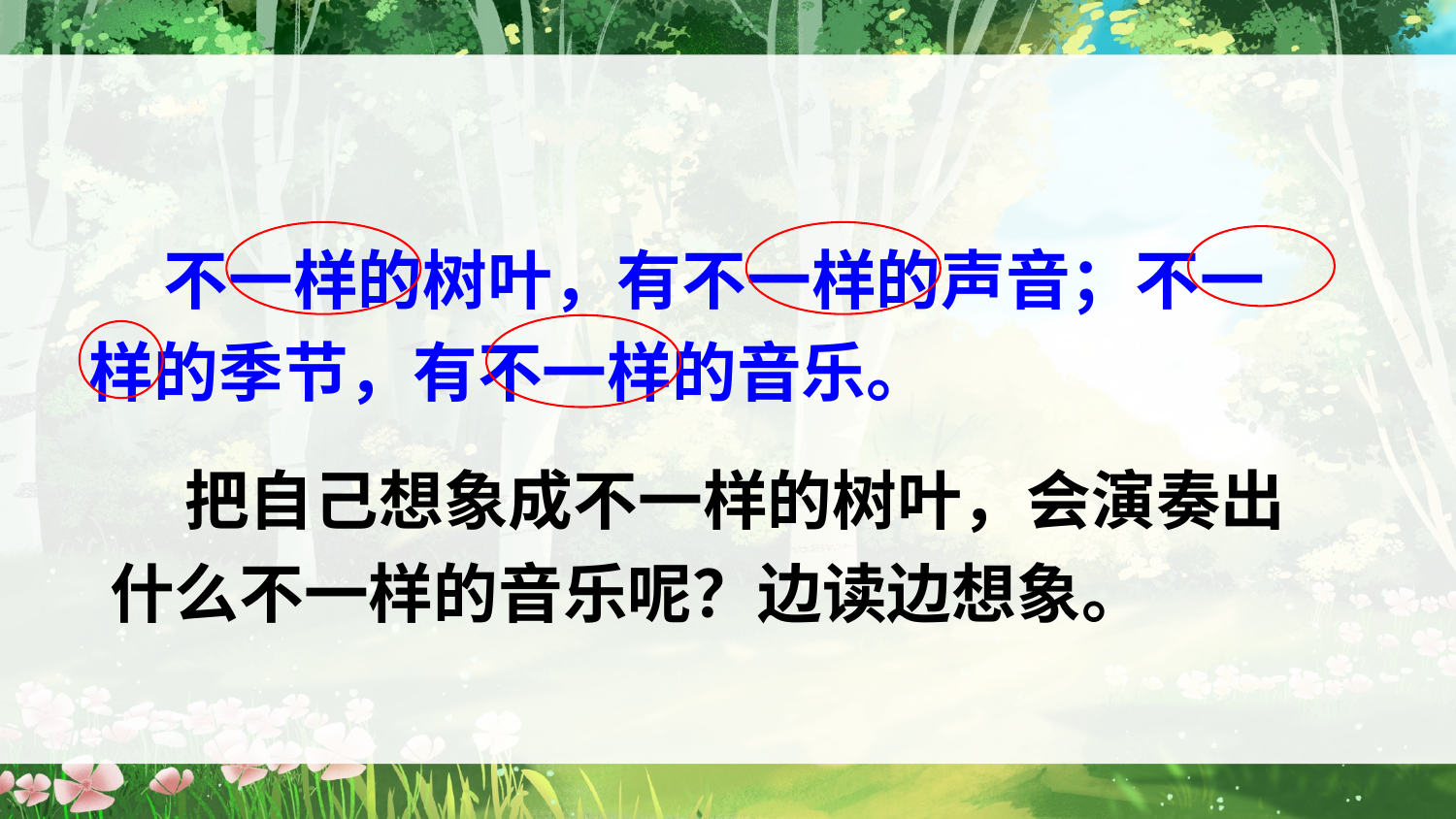

不一样的树叶，有不一样的声音；不一样的季节，有不一样的音乐。

    把自己想象成不一样的树叶，会演奏出什么不一样的音乐呢？边读边想象。